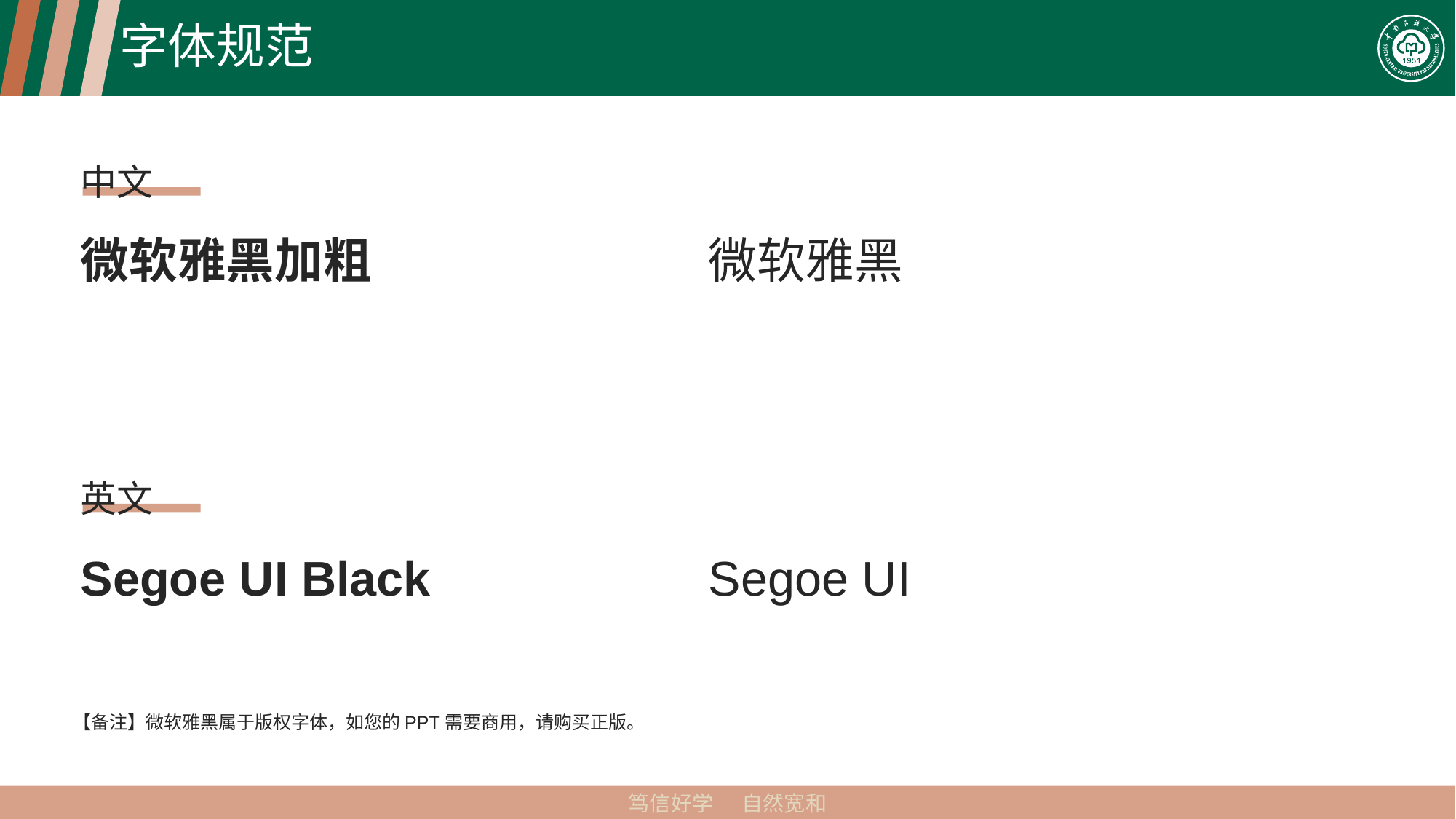

# 字体规范
中文

微软雅黑加粗
微软雅黑
英文

Segoe UI Black
Segoe UI
【备注】微软雅黑属于版权字体，如您的PPT需要商用，请购买正版。